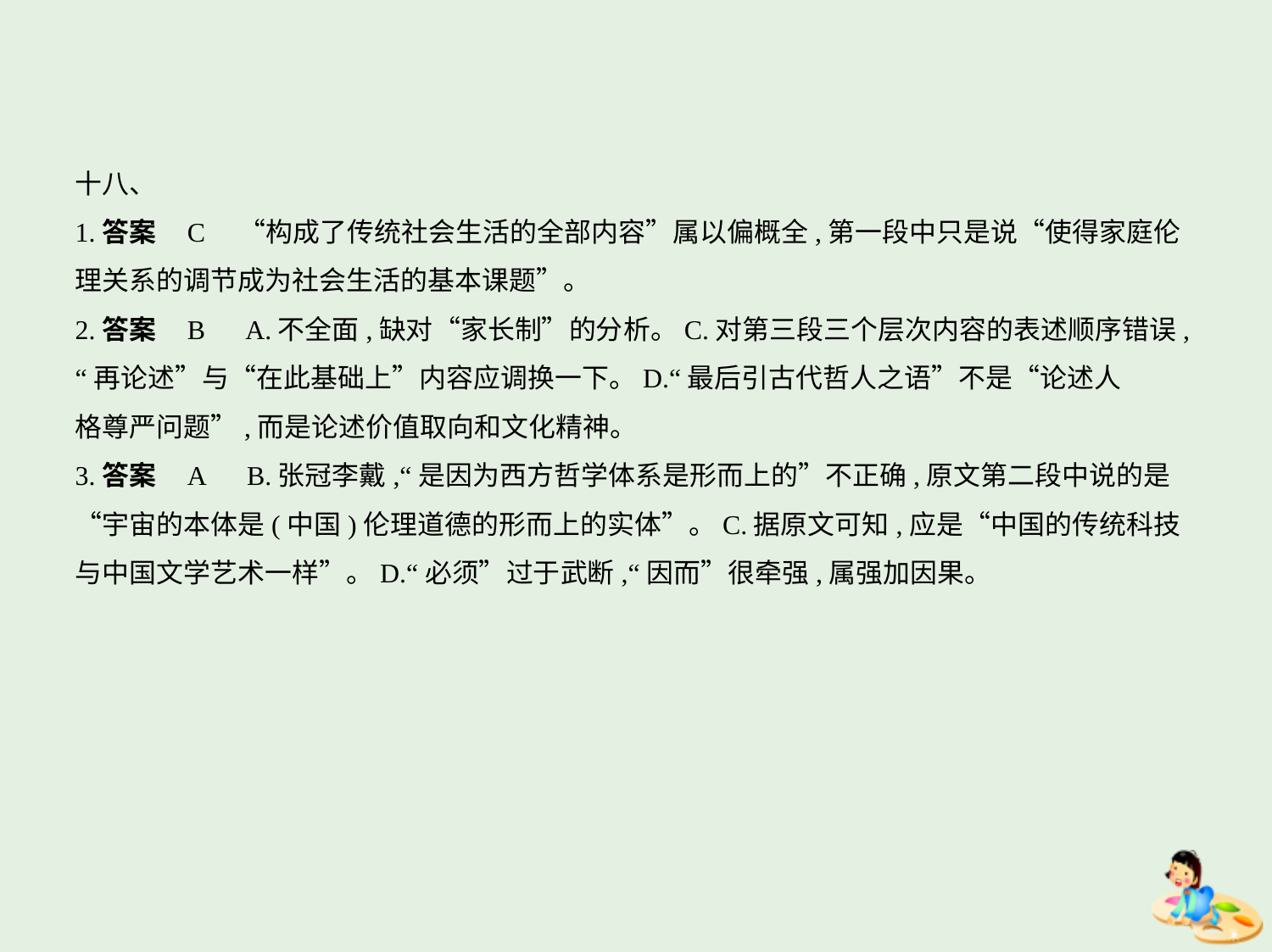

十八、
1.答案    C　“构成了传统社会生活的全部内容”属以偏概全,第一段中只是说“使得家庭伦
理关系的调节成为社会生活的基本课题”。
2.答案    B　A.不全面,缺对“家长制”的分析。C.对第三段三个层次内容的表述顺序错误,
“再论述”与“在此基础上”内容应调换一下。D.“最后引古代哲人之语”不是“论述人
格尊严问题”,而是论述价值取向和文化精神。
3.答案    A　B.张冠李戴,“是因为西方哲学体系是形而上的”不正确,原文第二段中说的是
“宇宙的本体是(中国)伦理道德的形而上的实体”。C.据原文可知,应是“中国的传统科技
与中国文学艺术一样”。D.“必须”过于武断,“因而”很牵强,属强加因果。